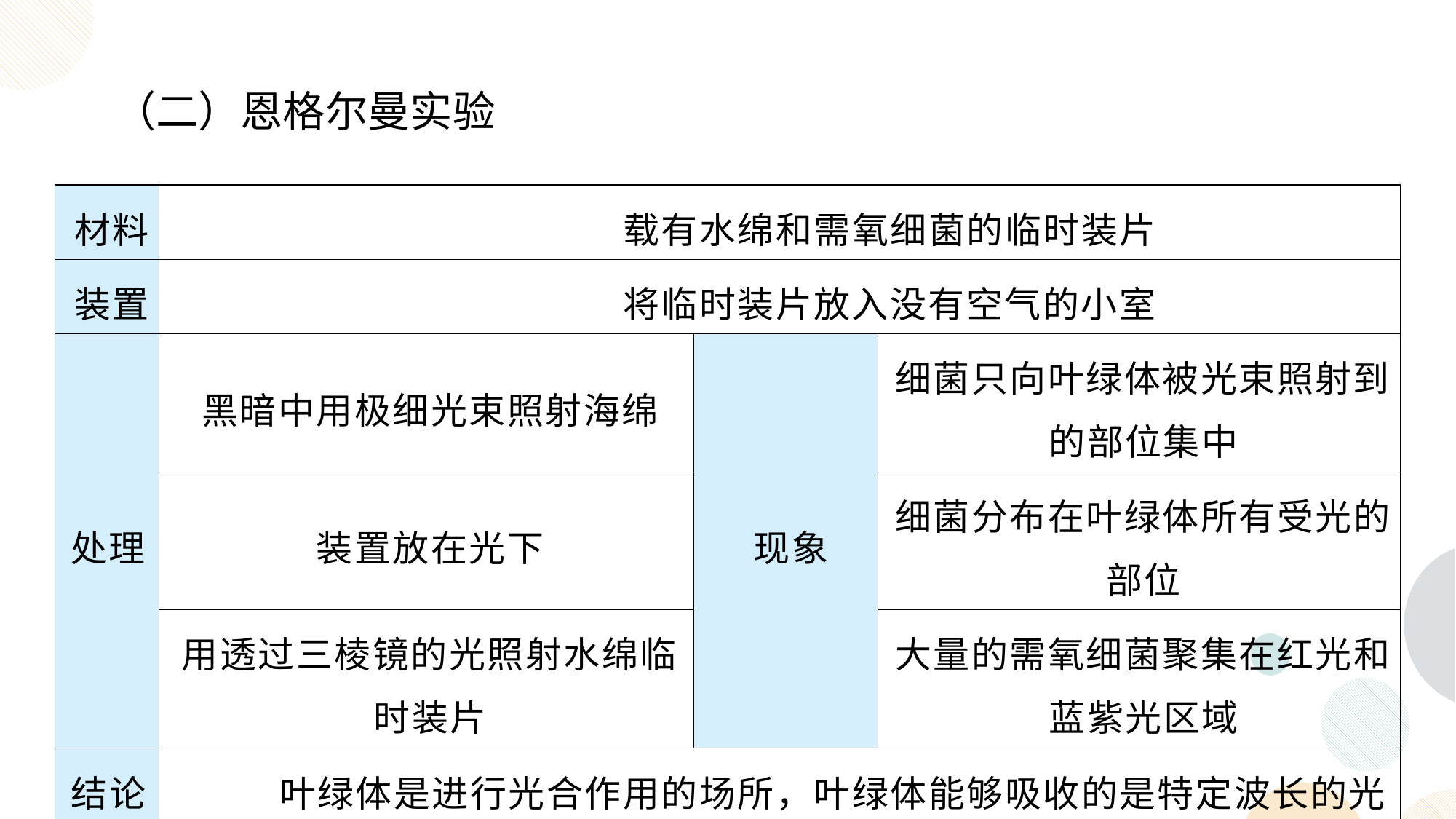

（二）恩格尔曼实验
| 材料 | 载有水绵和需氧细菌的临时装片 |  |  |
| --- | --- | --- | --- |
| 装置 | 将临时装片放入没有空气的小室 |  |  |
| 处理 | 黑暗中用极细光束照射海绵 | 现象 | 细菌只向叶绿体被光束照射到的部位集中 |
|  | 装置放在光下 |  | 细菌分布在叶绿体所有受光的部位 |
|  | 用透过三棱镜的光照射水绵临时装片 |  | 大量的需氧细菌聚集在红光和蓝紫光区域 |
| 结论 | 叶绿体是进行光合作用的场所，叶绿体能够吸收的是特定波长的光 |  |  |